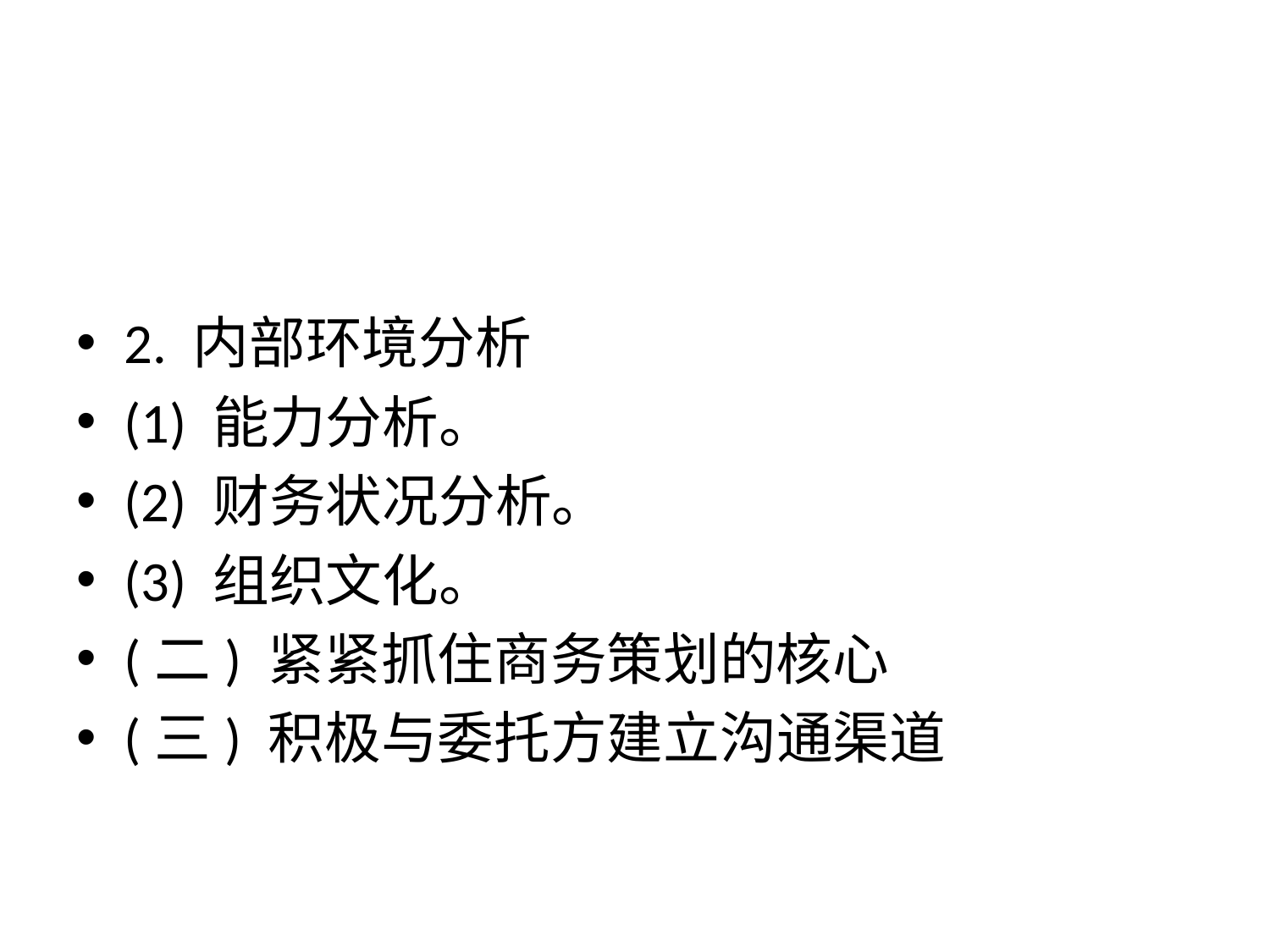

#

2. 内部环境分析
(1) 能力分析。
(2) 财务状况分析。
(3) 组织文化。
(二) 紧紧抓住商务策划的核心
(三) 积极与委托方建立沟通渠道